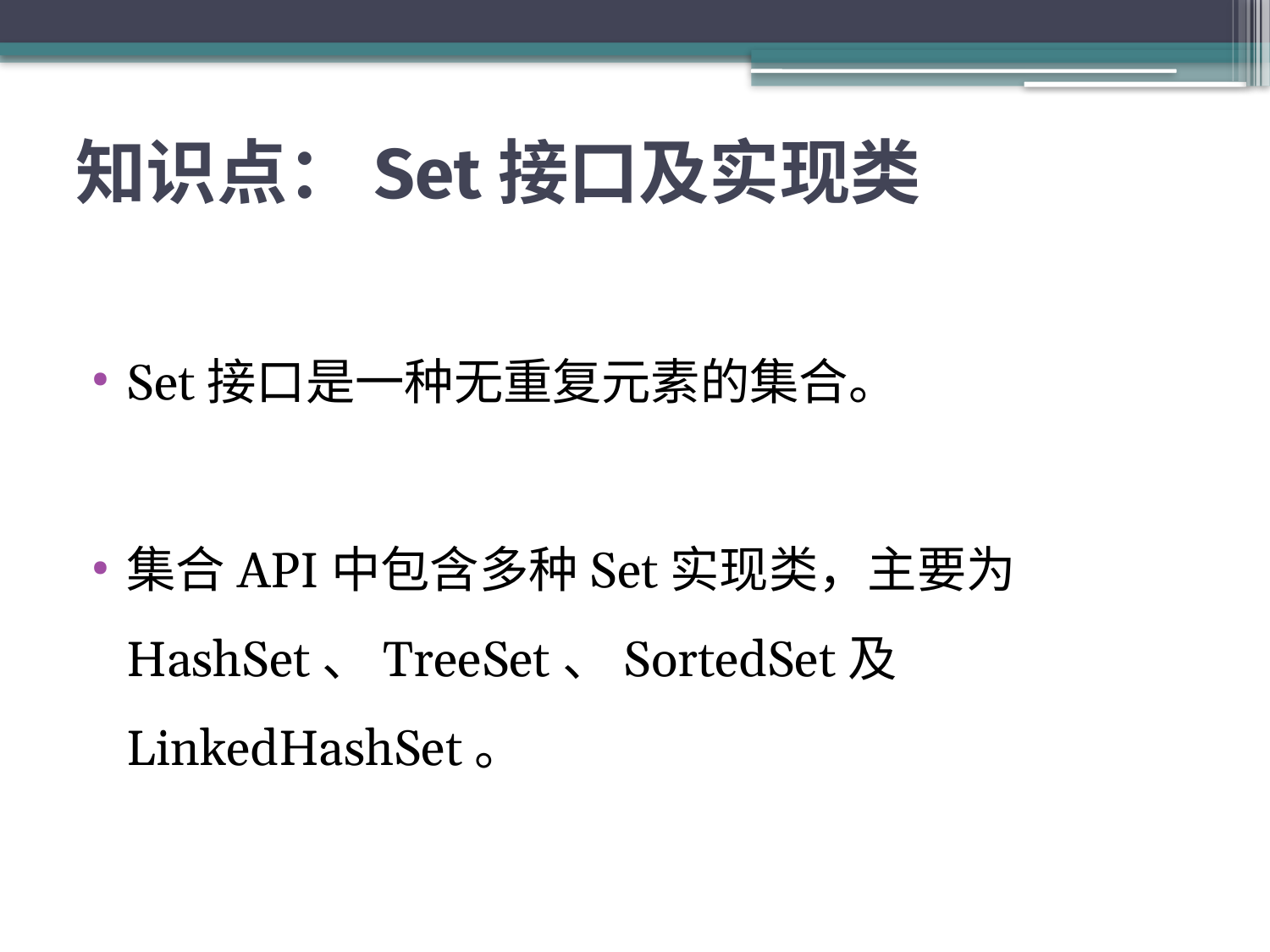

# 知识点：Set接口及实现类

Set接口是一种无重复元素的集合。

集合API中包含多种Set实现类，主要为HashSet、TreeSet、SortedSet及LinkedHashSet。